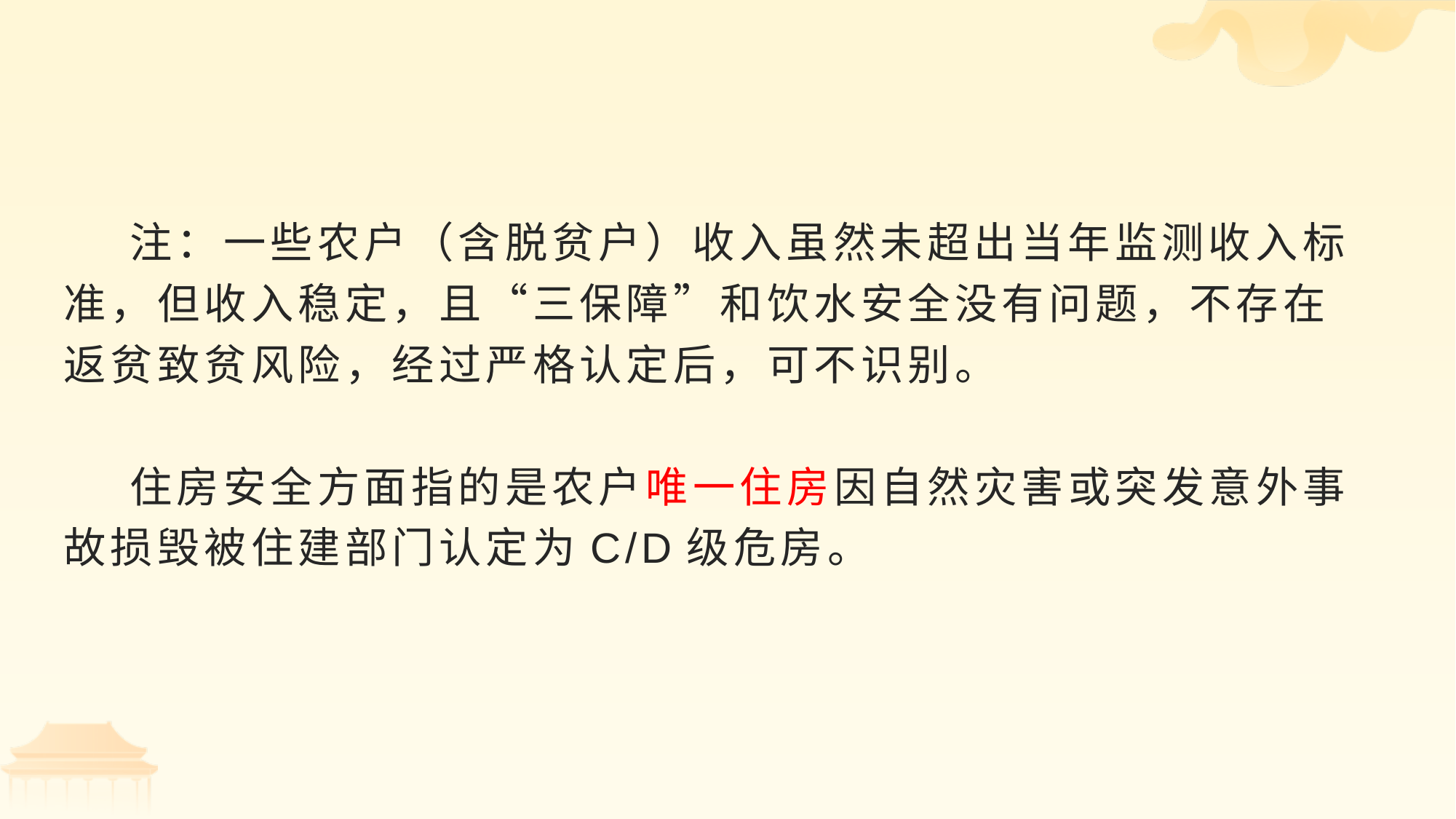

注：一些农户（含脱贫户）收入虽然未超出当年监测收入标准，但收入稳定，且“三保障”和饮水安全没有问题，不存在返贫致贫风险，经过严格认定后，可不识别。

    住房安全方面指的是农户唯一住房因自然灾害或突发意外事故损毁被住建部门认定为C/D级危房。